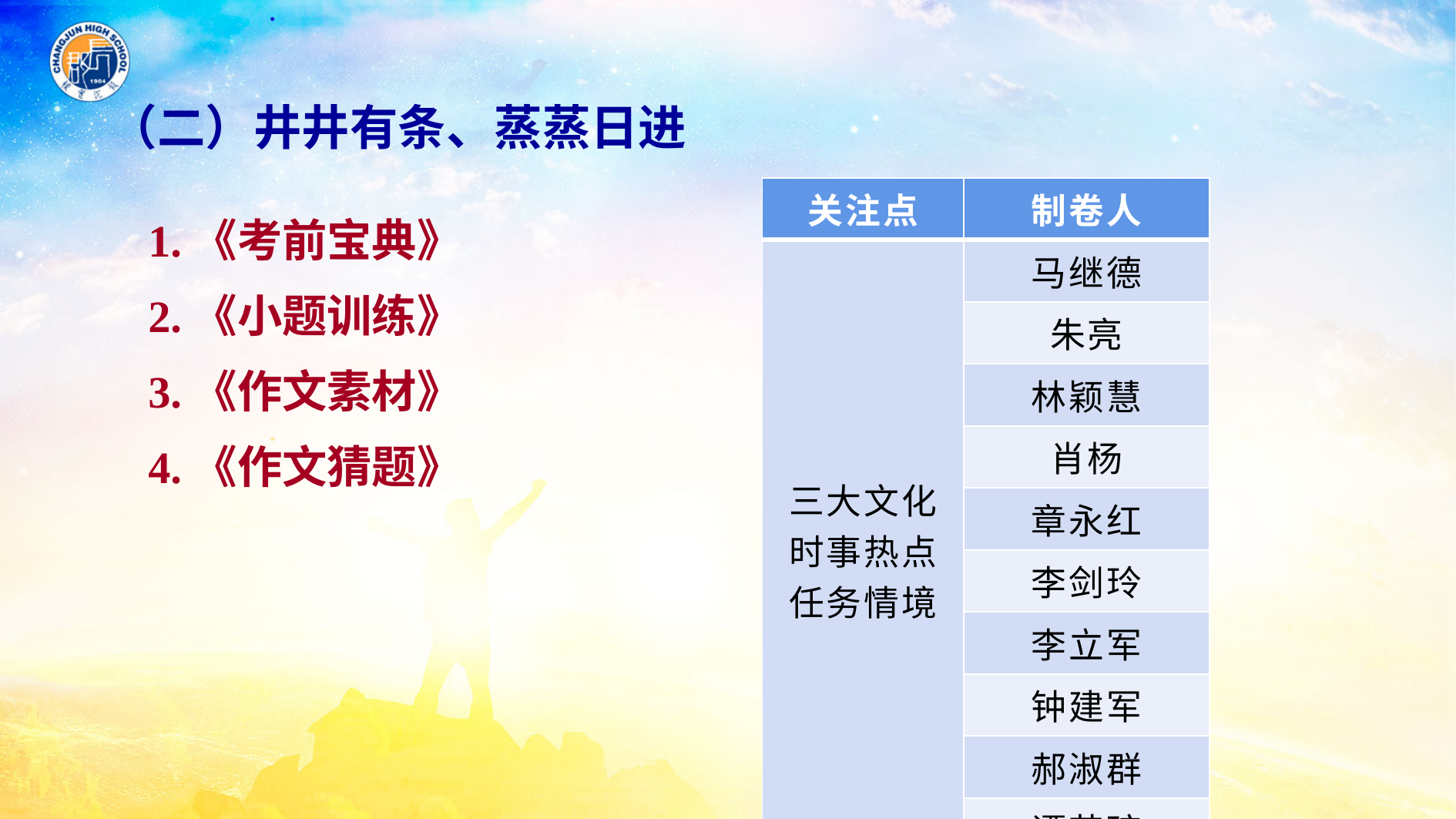

（二）井井有条、蒸蒸日进
| 关注点 | 制卷人 |
| --- | --- |
| 三大文化 时事热点 任务情境 | 马继德 |
|  | 朱亮 |
|  | 林颖慧 |
|  | 肖杨 |
|  | 章永红 |
|  | 李剑玲 |
|  | 李立军 |
|  | 钟建军 |
|  | 郝淑群 |
|  | 谭艺琼 |
1.《考前宝典》
2.《小题训练》
3.《作文素材》
4.《作文猜题》